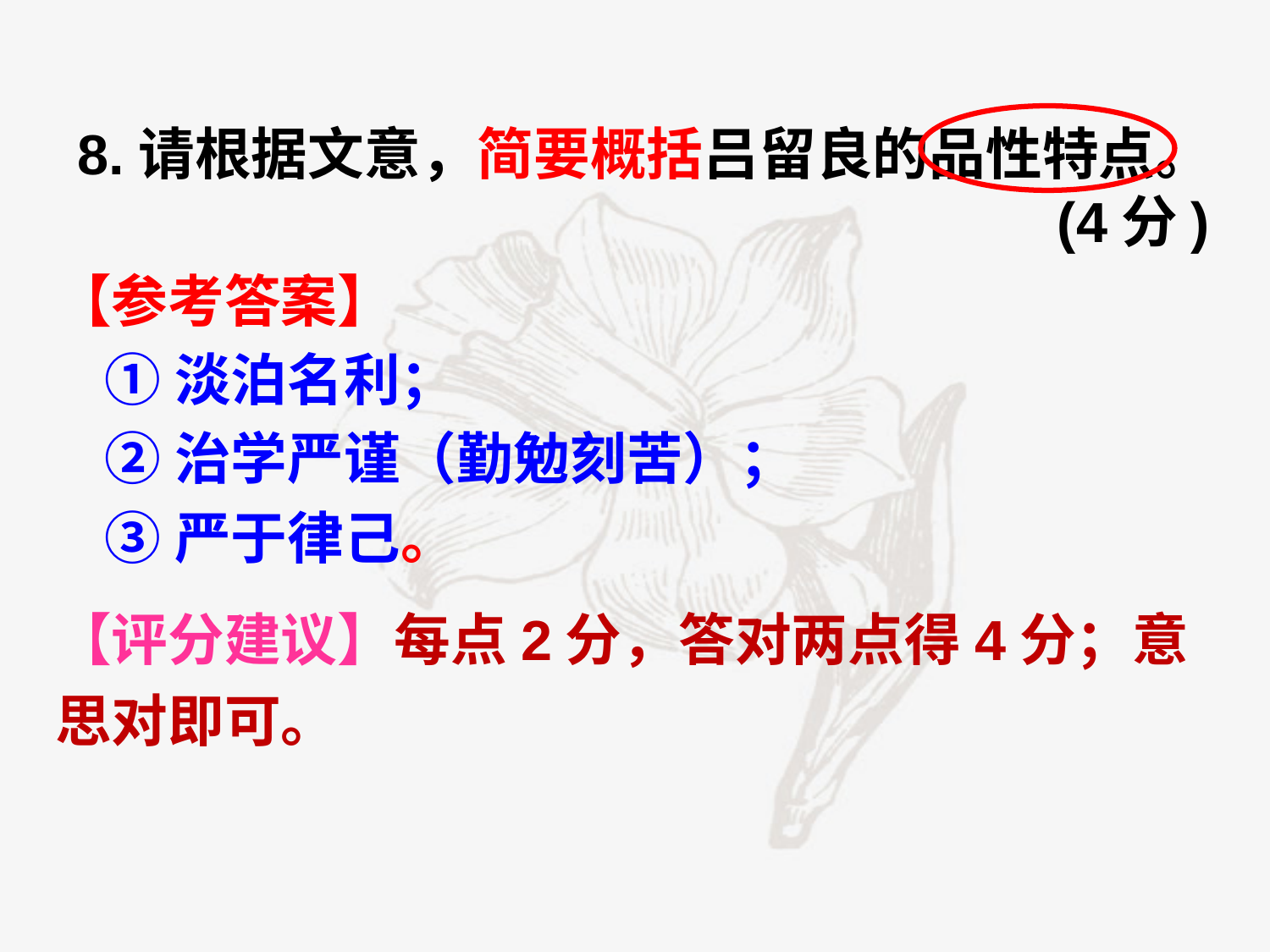

8.请根据文意，简要概括吕留良的品性特点。(4分)
【参考答案】
①淡泊名利；
②治学严谨（勤勉刻苦）；
③严于律己。
【评分建议】每点2分，答对两点得4分；意思对即可。